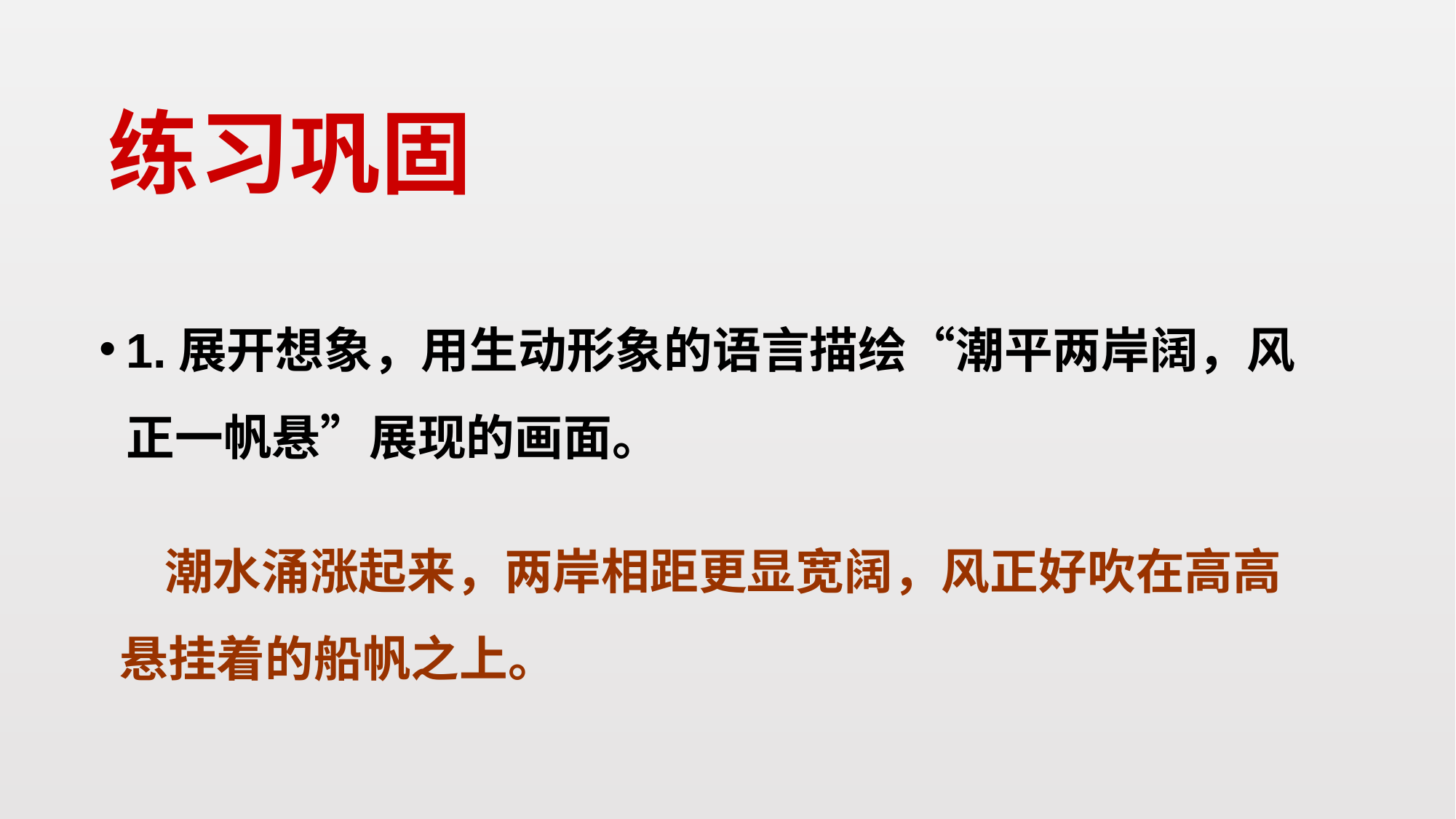

练习巩固
1.展开想象，用生动形象的语言描绘“潮平两岸阔，风正一帆悬”展现的画面。
   潮水涌涨起来，两岸相距更显宽阔，风正好吹在高高悬挂着的船帆之上。